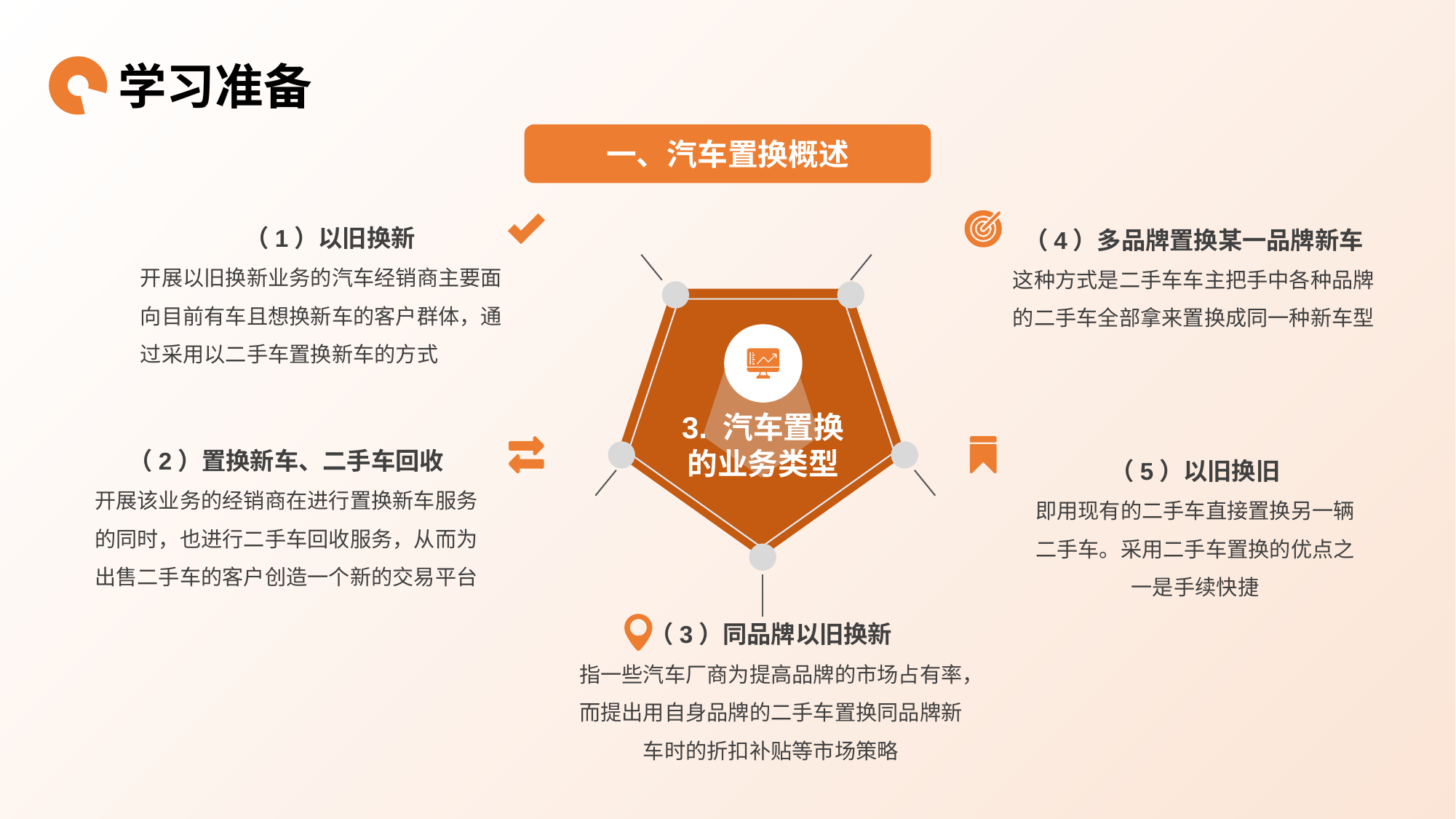

学习准备

一、汽车置换概述
（1）以旧换新
开展以旧换新业务的汽车经销商主要面向目前有车且想换新车的客户群体，通过采用以二手车置换新车的方式

（4）多品牌置换某一品牌新车
这种方式是二手车车主把手中各种品牌的二手车全部拿来置换成同一种新车型

3. 汽车置换的业务类型
（2）置换新车、二手车回收
开展该业务的经销商在进行置换新车服务的同时，也进行二手车回收服务，从而为出售二手车的客户创造一个新的交易平台

（5）以旧换旧
即用现有的二手车直接置换另一辆二手车。采用二手车置换的优点之一是手续快捷
（3）同品牌以旧换新
指一些汽车厂商为提高品牌的市场占有率，而提出用自身品牌的二手车置换同品牌新车时的折扣补贴等市场策略